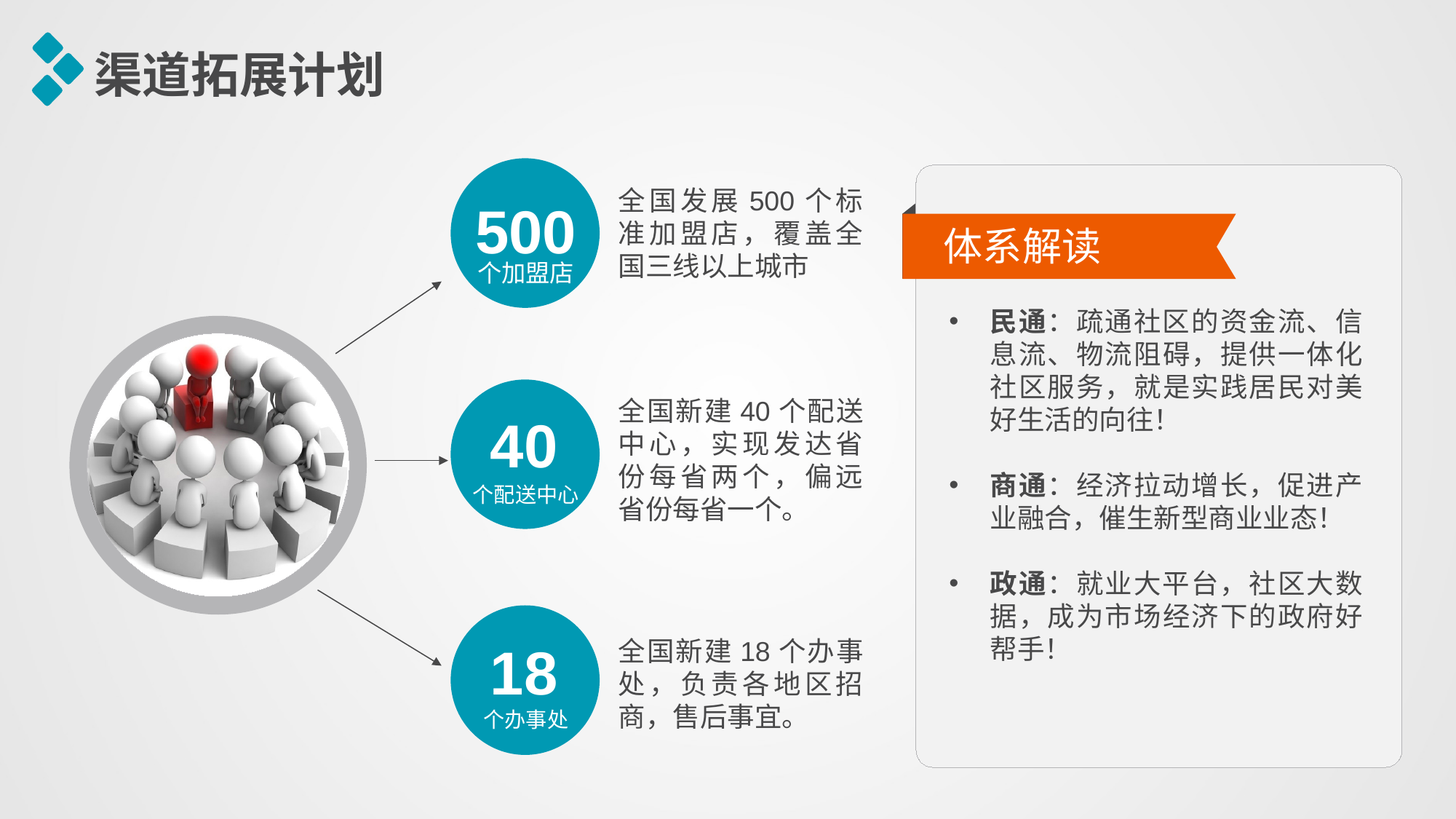

渠道拓展计划

全国发展500个标准加盟店，覆盖全国三线以上城市
500

体系解读
个加盟店
民通：疏通社区的资金流、信息流、物流阻碍，提供一体化社区服务，就是实践居民对美好生活的向往！

商通：经济拉动增长，促进产业融合，催生新型商业业态！

政通：就业大平台，社区大数据，成为市场经济下的政府好帮手！

全国新建40个配送中心，实现发达省份每省两个，偏远省份每省一个。
40
个配送中心

全国新建18个办事处，负责各地区招商，售后事宜。
18
个办事处